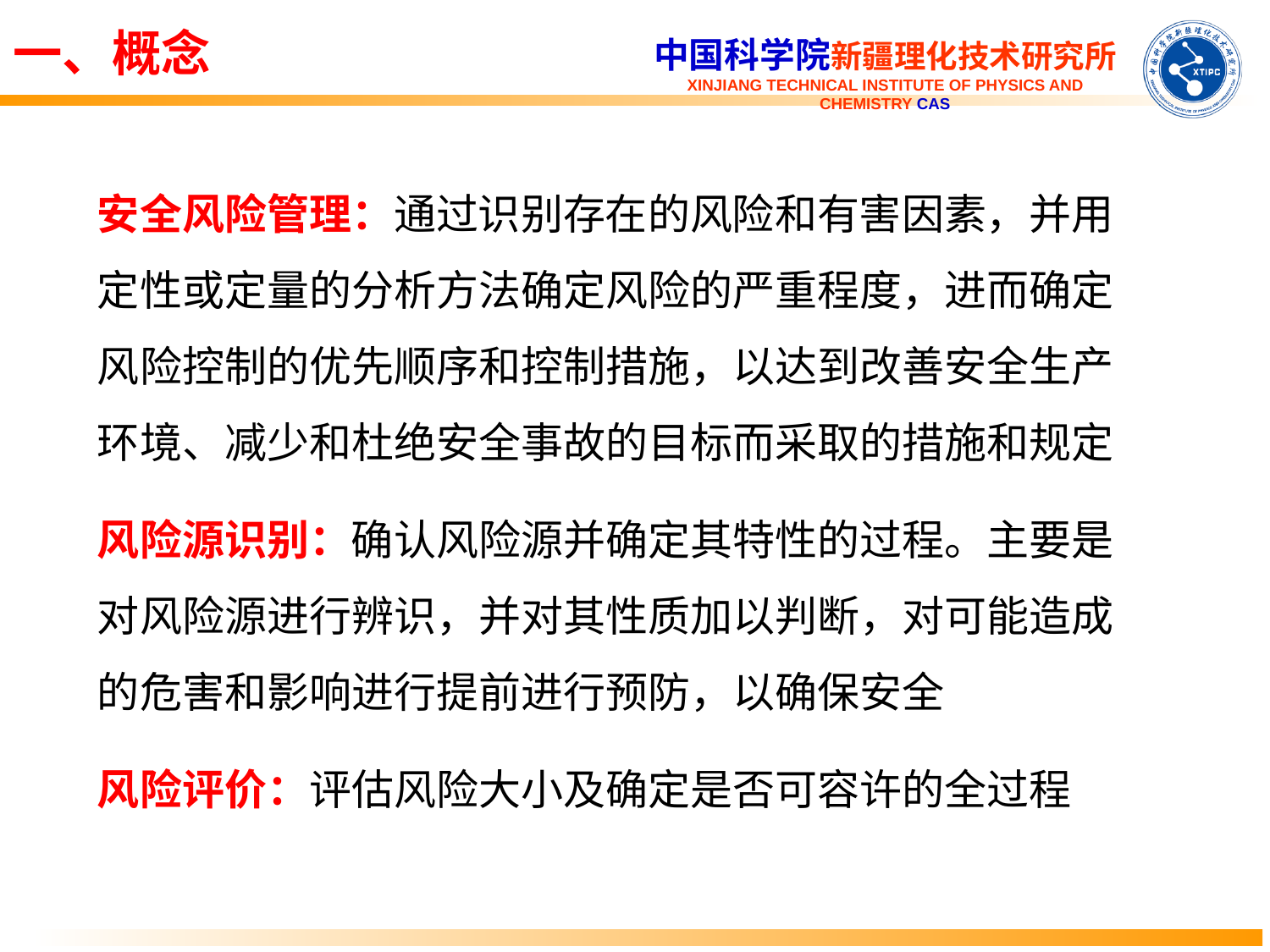

一、概念
安全风险管理：通过识别存在的风险和有害因素，并用定性或定量的分析方法确定风险的严重程度，进而确定风险控制的优先顺序和控制措施，以达到改善安全生产环境、减少和杜绝安全事故的目标而采取的措施和规定
风险源识别：确认风险源并确定其特性的过程。主要是对风险源进行辨识，并对其性质加以判断，对可能造成的危害和影响进行提前进行预防，以确保安全
风险评价：评估风险大小及确定是否可容许的全过程